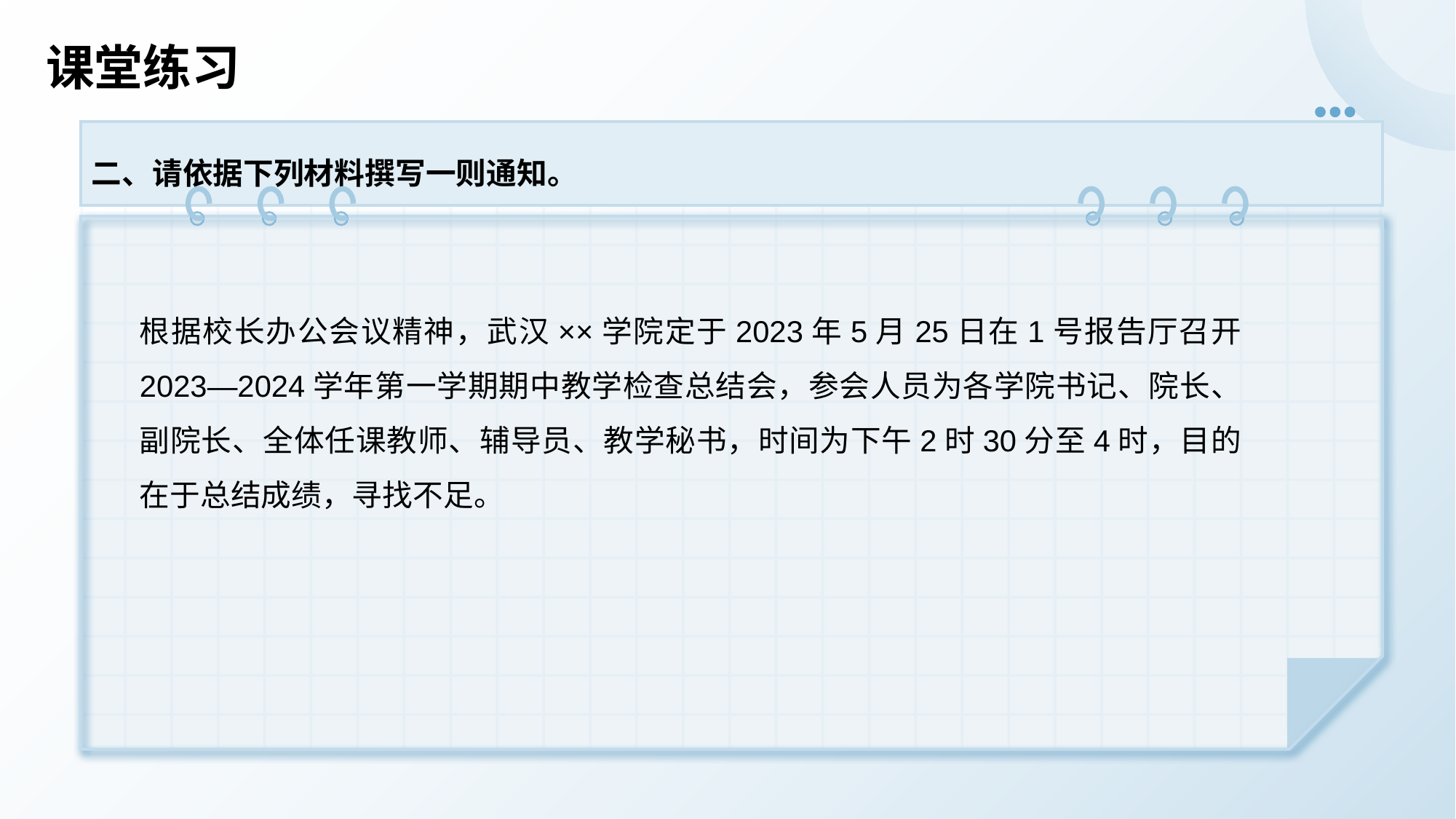

# 课堂练习
二、请依据下列材料撰写一则通知。

根据校长办公会议精神，武汉××学院定于2023年5月25日在1号报告厅召开 2023—2024学年第一学期期中教学检查总结会，参会人员为各学院书记、院长、副院长、全体任课教师、辅导员、教学秘书，时间为下午2时30分至4时，目的在于总结成绩，寻找不足。